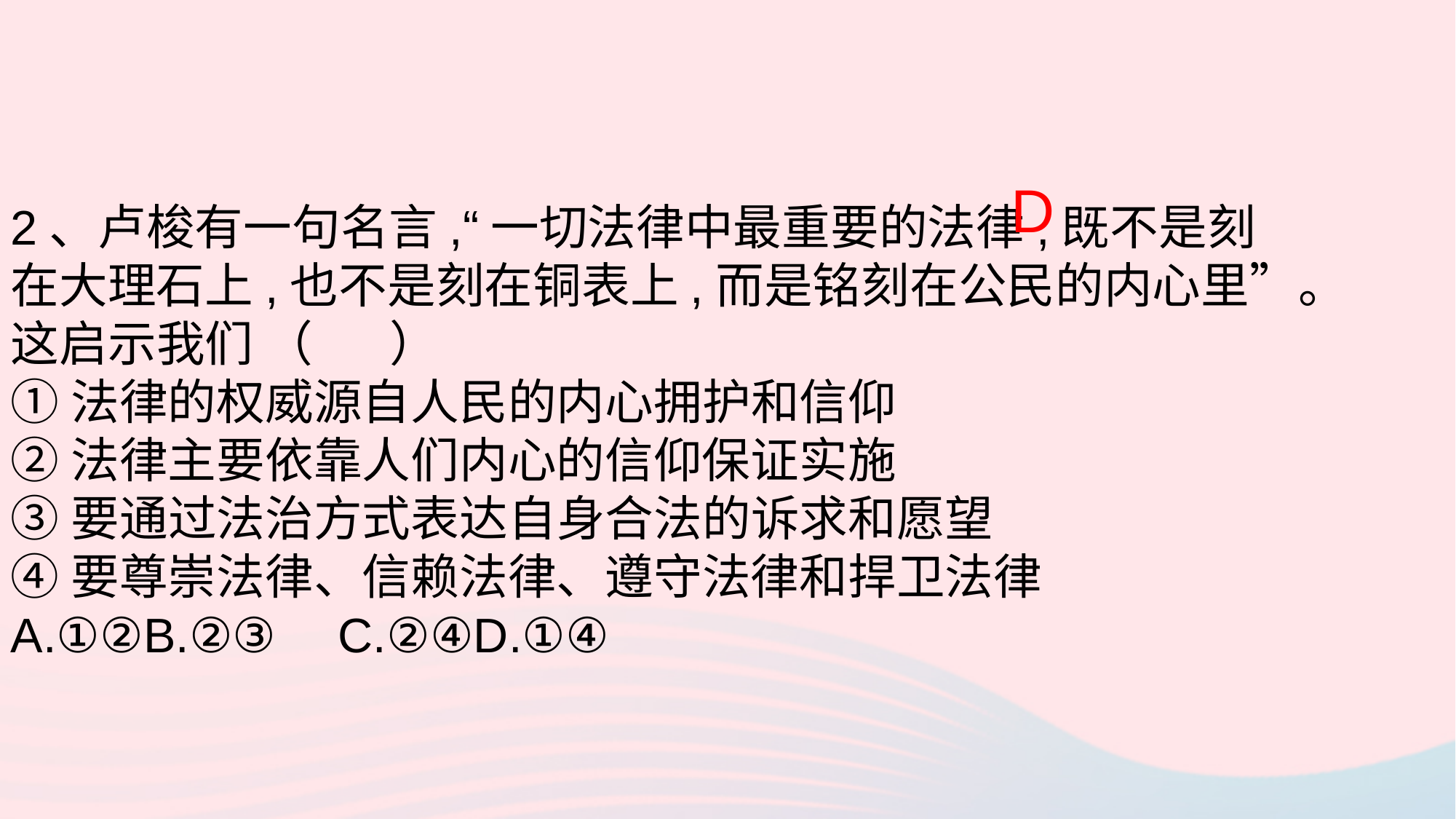

D
2、卢梭有一句名言,“一切法律中最重要的法律,既不是刻在大理石上,也不是刻在铜表上,而是铭刻在公民的内心里”。这启示我们 （       ）
①法律的权威源自人民的内心拥护和信仰
②法律主要依靠人们内心的信仰保证实施
③要通过法治方式表达自身合法的诉求和愿望
④要尊崇法律、信赖法律、遵守法律和捍卫法律
A.①②B.②③	C.②④D.①④